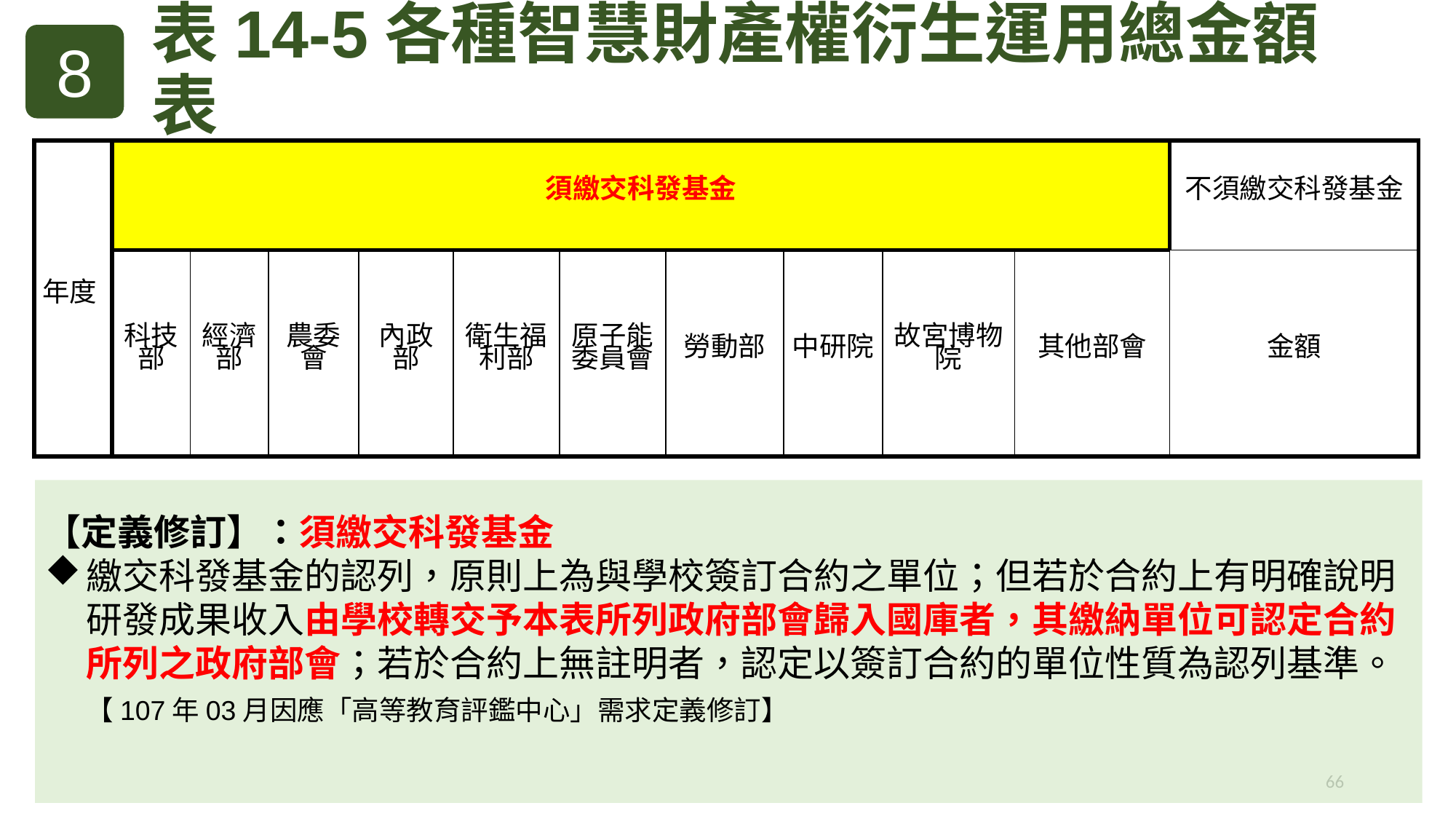

8

表14-5各種智慧財產權衍生運用總金額表
| 年度 | 須繳交科發基金 |  |  |  |  |  |  |  |  |  | 不須繳交科發基金 |
| --- | --- | --- | --- | --- | --- | --- | --- | --- | --- | --- | --- |
|  | 科技部 | 經濟部 | 農委會 | 內政部 | 衛生福利部 | 原子能委員會 | 勞動部 | 中研院 | 故宮博物院 | 其他部會 | 金額 |

【定義修訂】：須繳交科發基金
繳交科發基金的認列，原則上為與學校簽訂合約之單位；但若於合約上有明確說明研發成果收入由學校轉交予本表所列政府部會歸入國庫者，其繳納單位可認定合約所列之政府部會；若於合約上無註明者，認定以簽訂合約的單位性質為認列基準。
    【107年03月因應「高等教育評鑑中心」需求定義修訂】
66